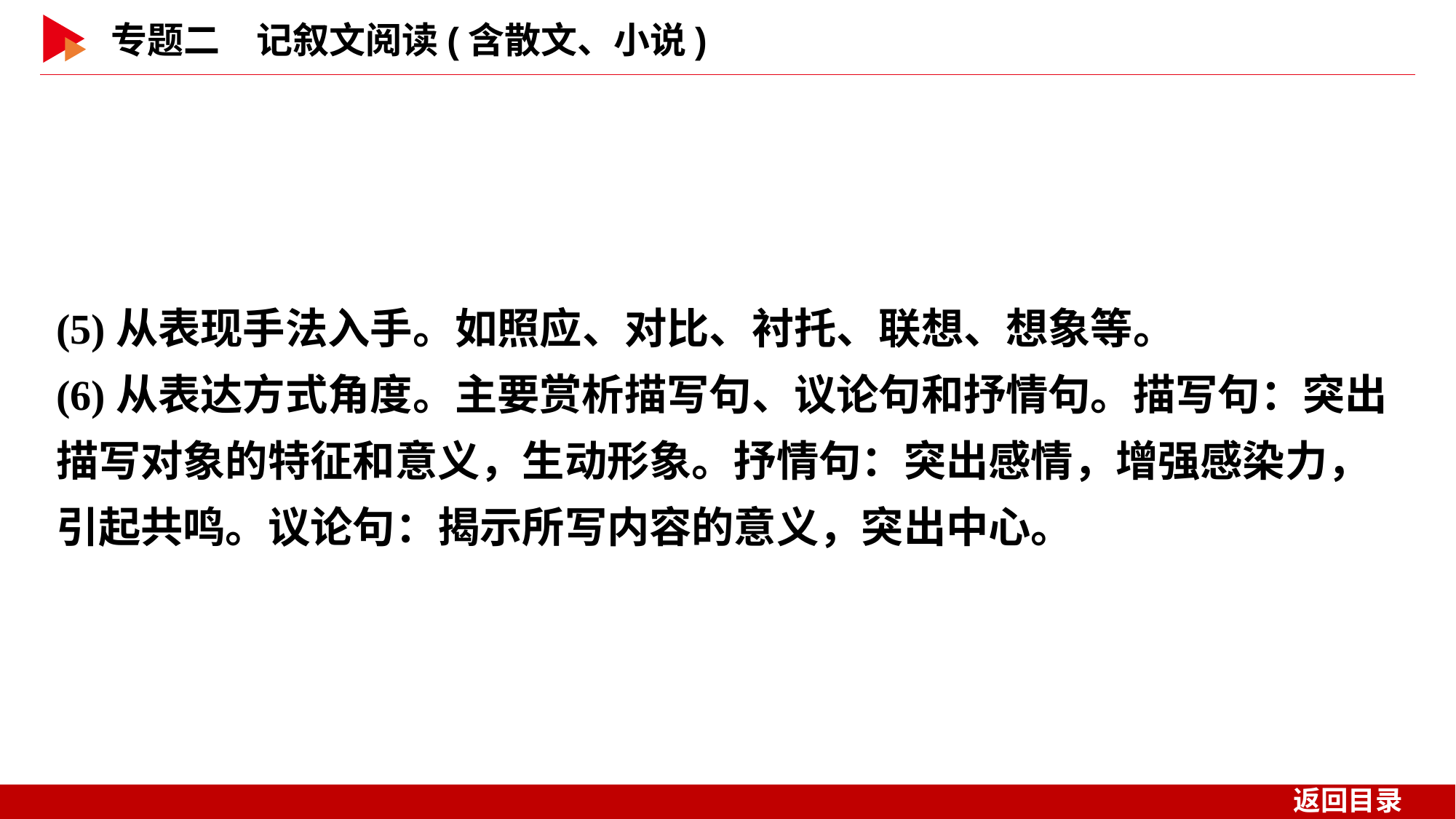

(5)从表现手法入手。如照应、对比、衬托、联想、想象等。
(6)从表达方式角度。主要赏析描写句、议论句和抒情句。描写句：突出描写对象的特征和意义，生动形象。抒情句：突出感情，增强感染力，引起共鸣。议论句：揭示所写内容的意义，突出中心。